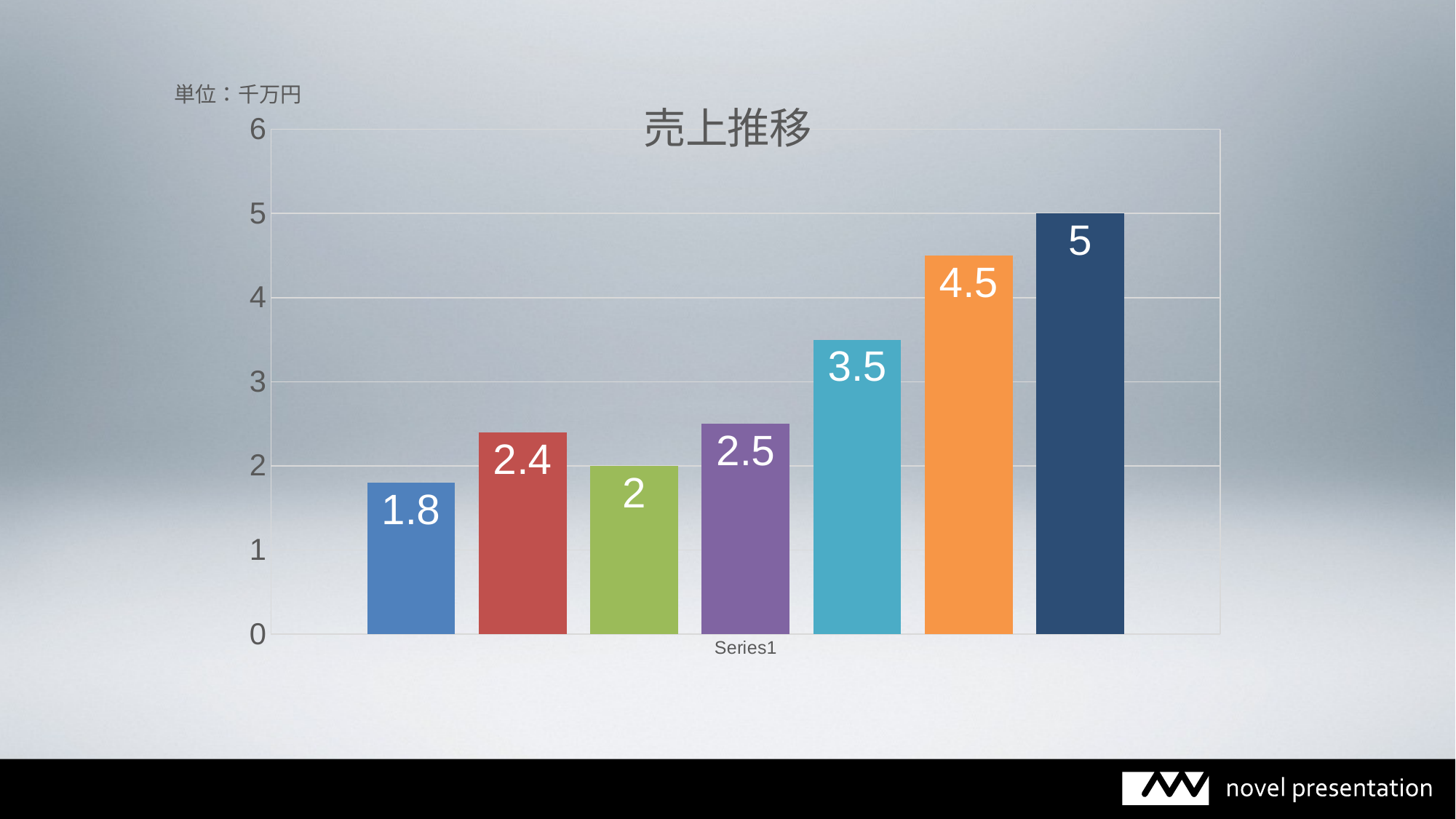

### Chart: 売上推移

| Category | 2007 | 2008 | 2009 | 2010 | 2011 | 2012 | 2013 |
|---|---|---|---|---|---|---|---|
|  | 1.8 | 2.4 | 2.0 | 2.5 | 3.5 | 4.5 | 5.0 |
単位：千万円